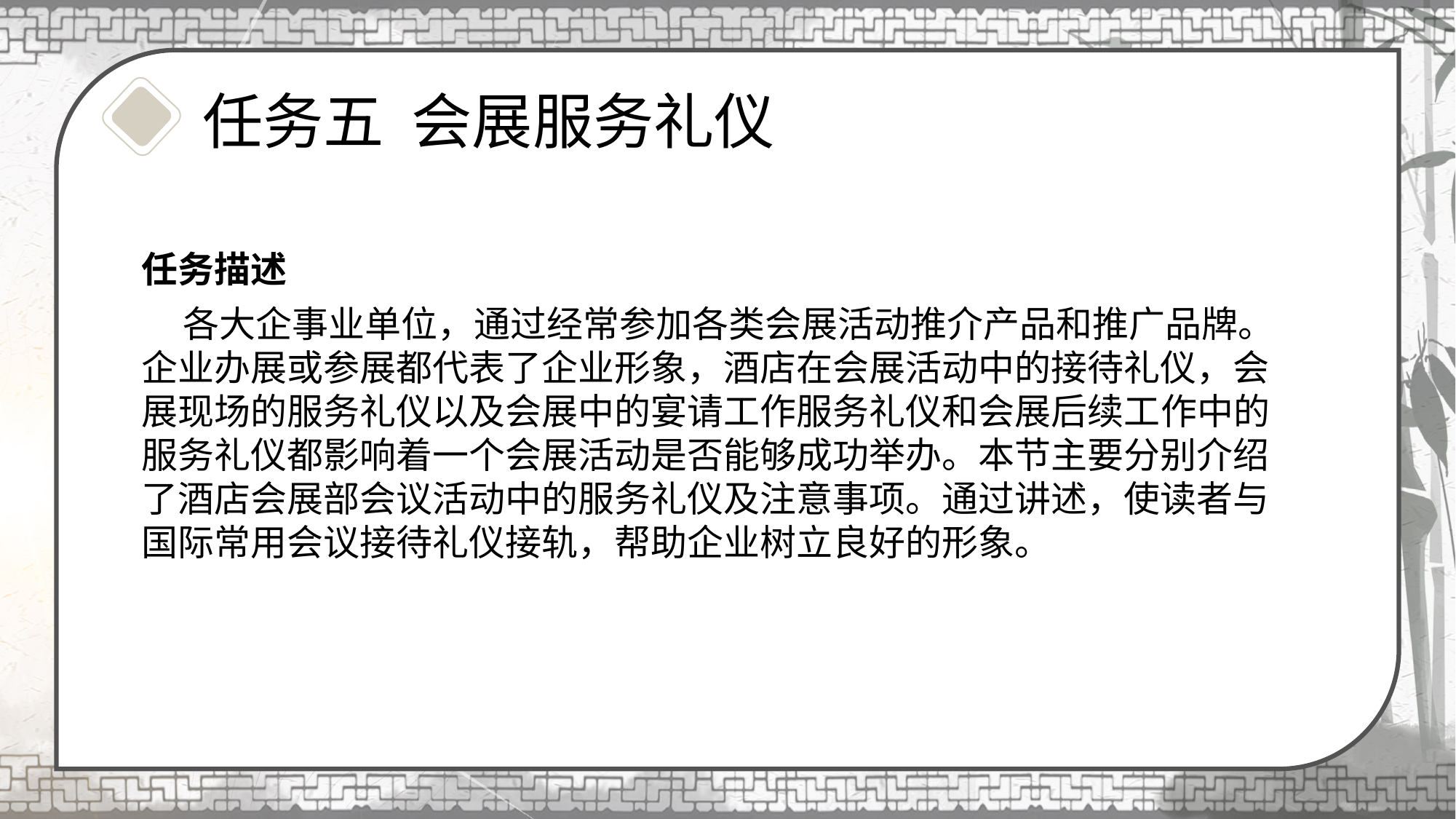

任务五  会展服务礼仪

1.11.1什么是仪容什么是仪容
任务描述
    各大企事业单位，通过经常参加各类会展活动推介产品和推广品牌。企业办展或参展都代表了企业形象，酒店在会展活动中的接待礼仪，会展现场的服务礼仪以及会展中的宴请工作服务礼仪和会展后续工作中的服务礼仪都影响着一个会展活动是否能够成功举办。本节主要分别介绍了酒店会展部会议活动中的服务礼仪及注意事项。通过讲述，使读者与国际常用会议接待礼仪接轨，帮助企业树立良好的形象。